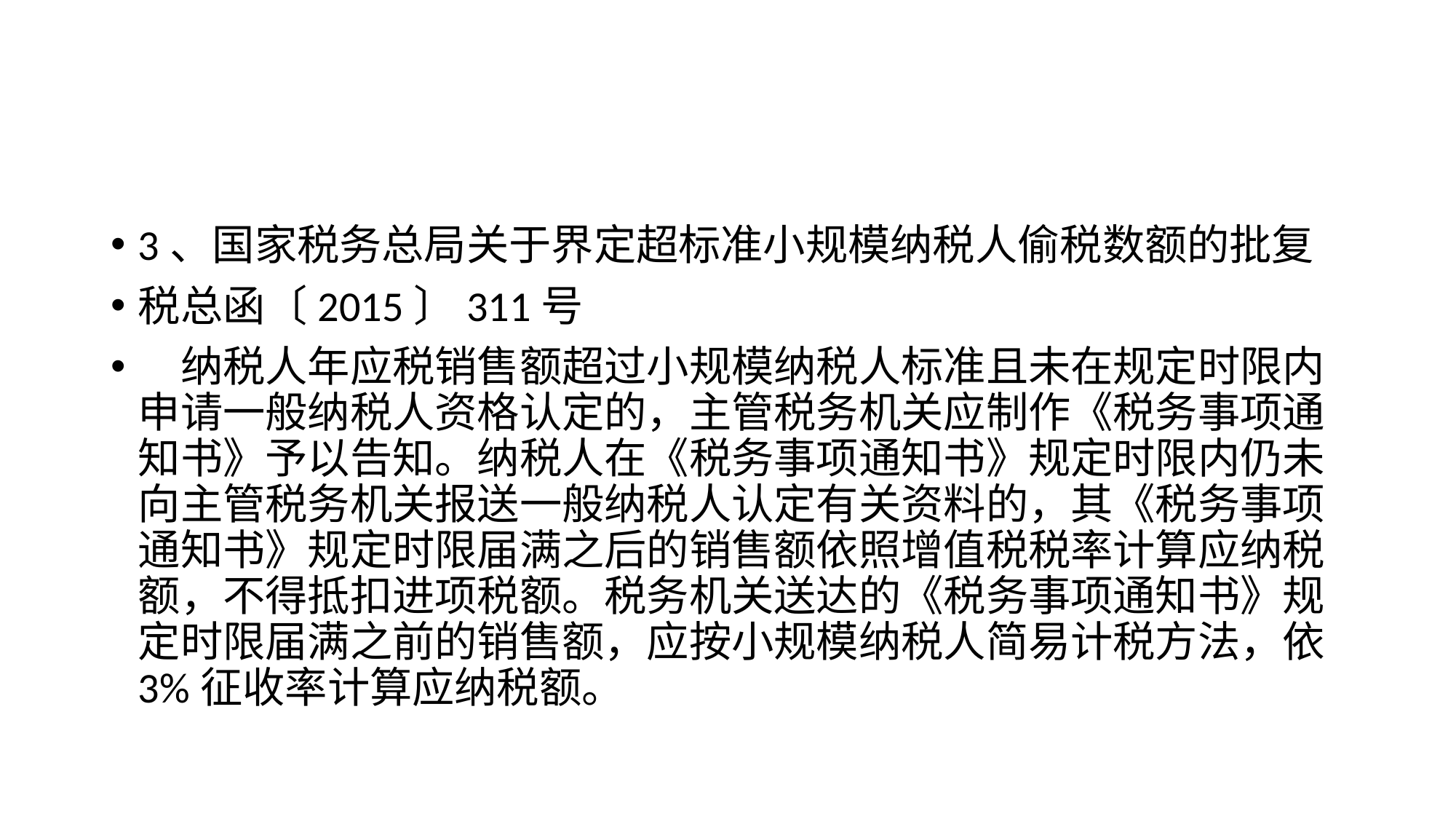

#
3、国家税务总局关于界定超标准小规模纳税人偷税数额的批复
税总函〔2015〕311号
　纳税人年应税销售额超过小规模纳税人标准且未在规定时限内申请一般纳税人资格认定的，主管税务机关应制作《税务事项通知书》予以告知。纳税人在《税务事项通知书》规定时限内仍未向主管税务机关报送一般纳税人认定有关资料的，其《税务事项通知书》规定时限届满之后的销售额依照增值税税率计算应纳税额，不得抵扣进项税额。税务机关送达的《税务事项通知书》规定时限届满之前的销售额，应按小规模纳税人简易计税方法，依3%征收率计算应纳税额。